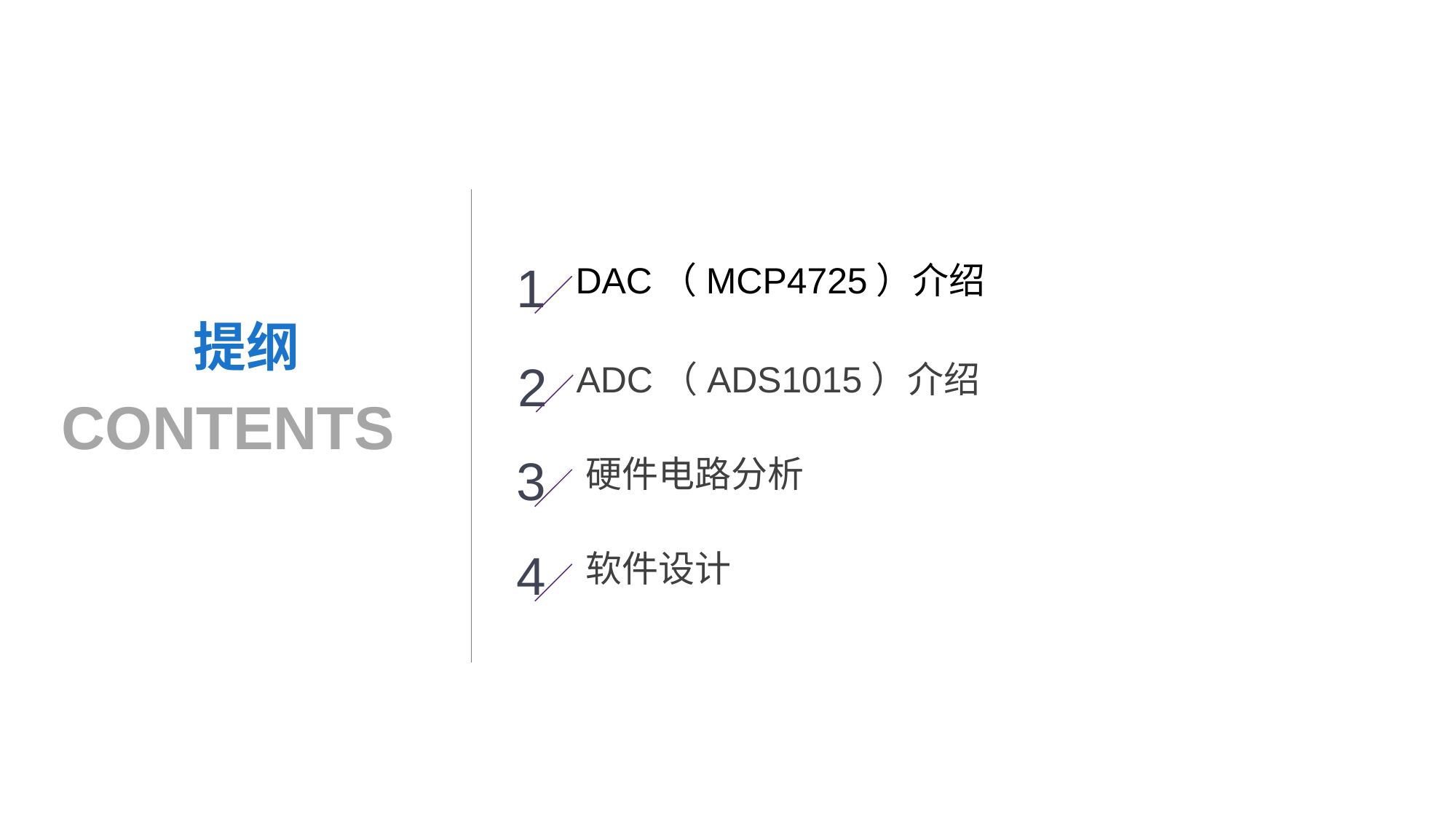

1
DAC（MCP4725）介绍
提纲
2
ADC（ADS1015）介绍
CONTENTS
3
硬件电路分析
4
软件设计